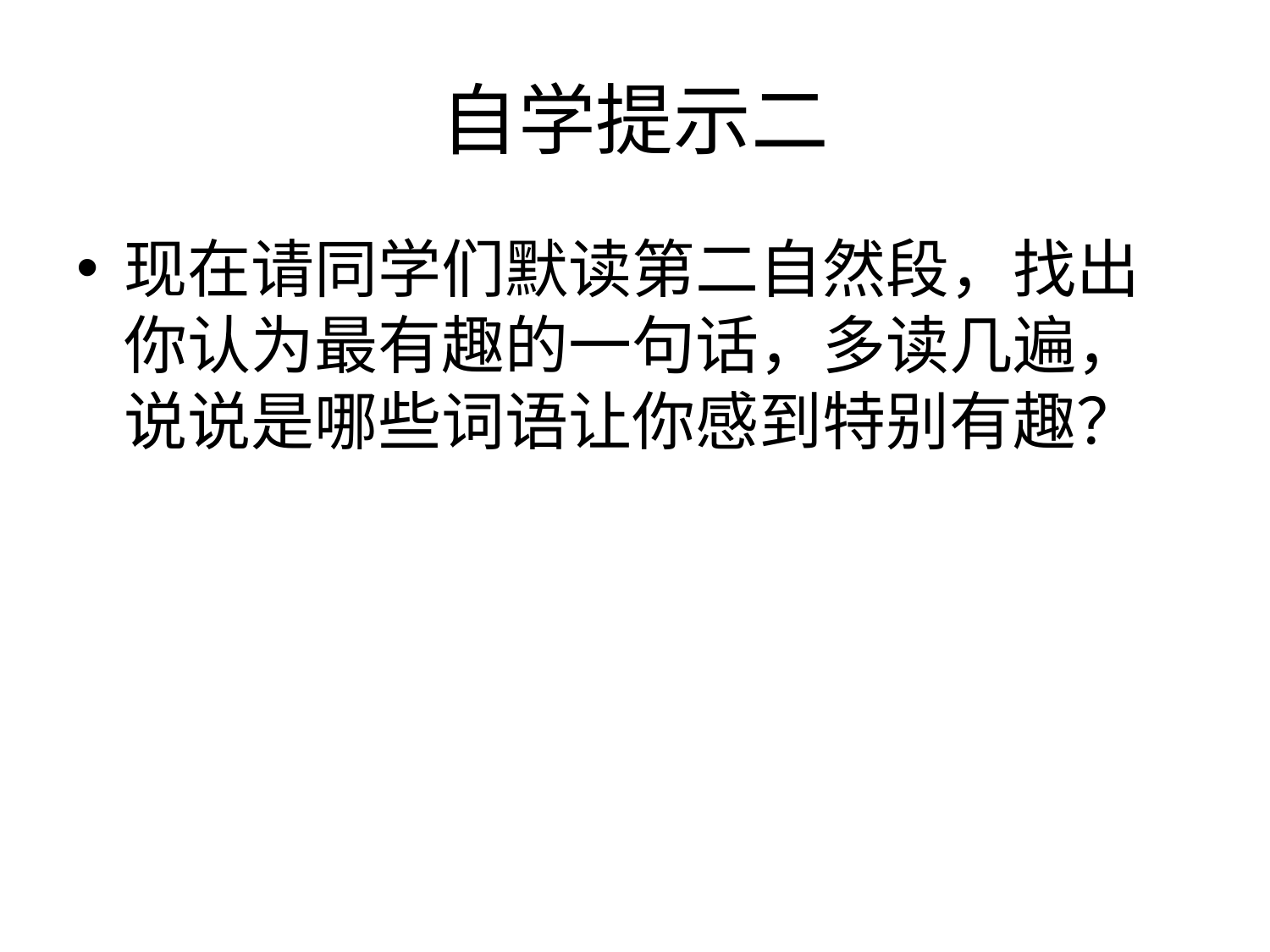

# 自学提示二
现在请同学们默读第二自然段，找出你认为最有趣的一句话，多读几遍，说说是哪些词语让你感到特别有趣？